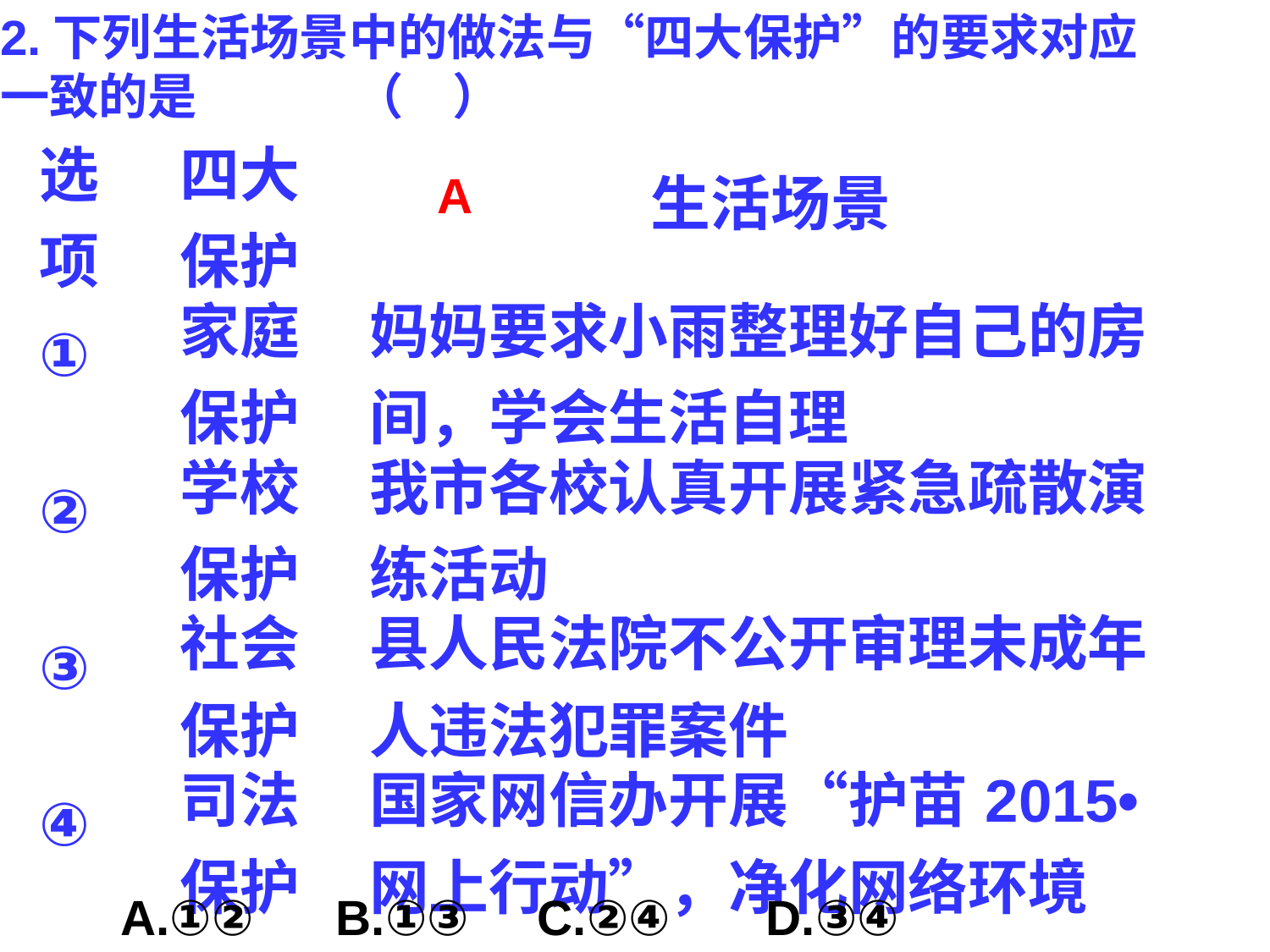

2.下列生活场景中的做法与“四大保护”的要求对应一致的是              （　）
| 选项 | 四大 保护 | 生活场景 |
| --- | --- | --- |
| ① | 家庭 保护 | 妈妈要求小雨整理好自己的房间，学会生活自理 |
| ② | 学校 保护 | 我市各校认真开展紧急疏散演练活动 |
| ③ | 社会 保护 | 县人民法院不公开审理未成年人违法犯罪案件 |
| ④ | 司法 保护 | 国家网信办开展“护苗2015•网上行动”，净化网络环境 |
A
A.①②      B.①③     C.②④       D.③④